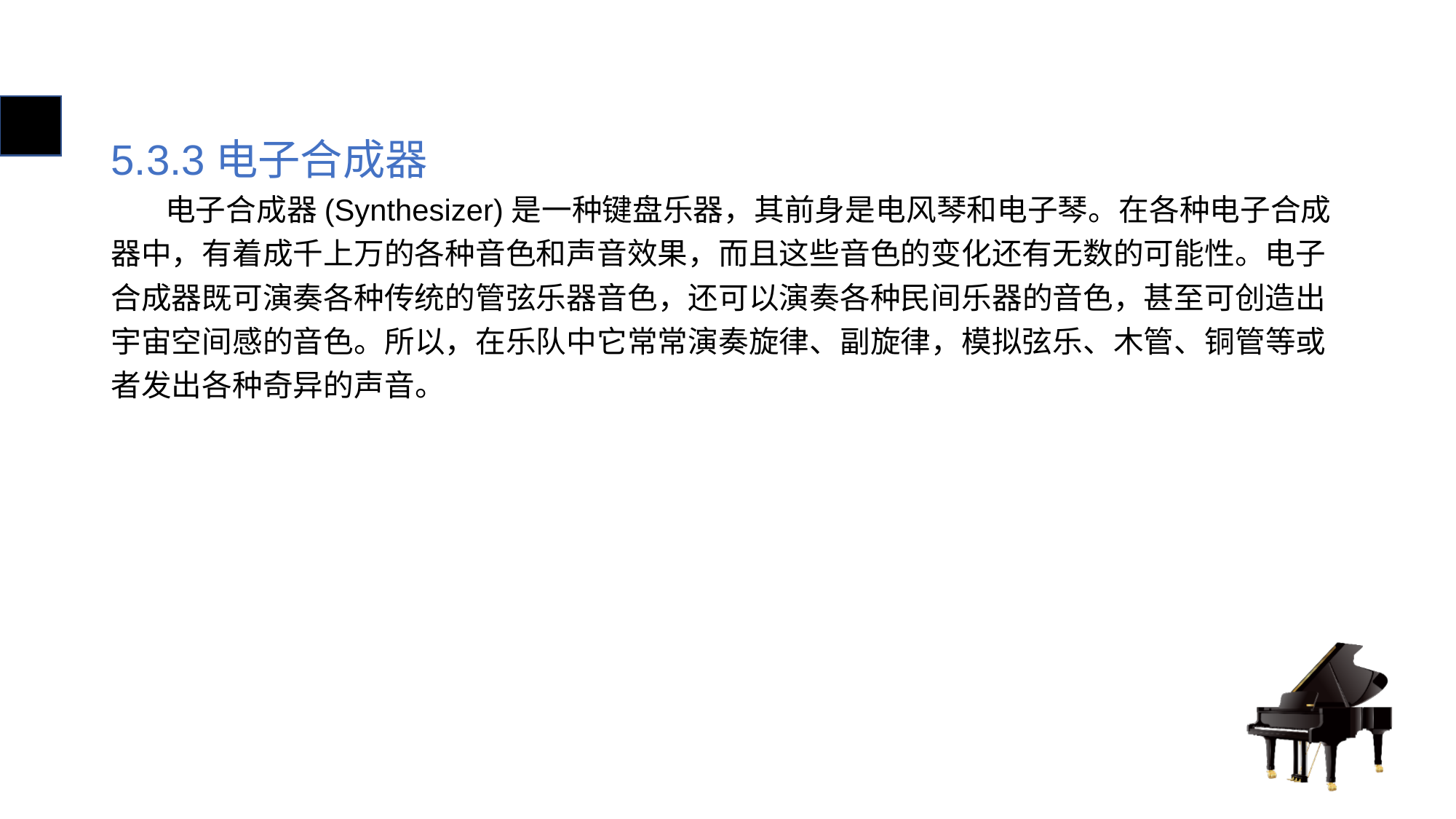

# 5.3.3电子合成器
       电子合成器(Synthesizer)是一种键盘乐器，其前身是电风琴和电子琴。在各种电子合成器中，有着成千上万的各种音色和声音效果，而且这些音色的变化还有无数的可能性。电子合成器既可演奏各种传统的管弦乐器音色，还可以演奏各种民间乐器的音色，甚至可创造出宇宙空间感的音色。所以，在乐队中它常常演奏旋律、副旋律，模拟弦乐、木管、铜管等或者发出各种奇异的声音。